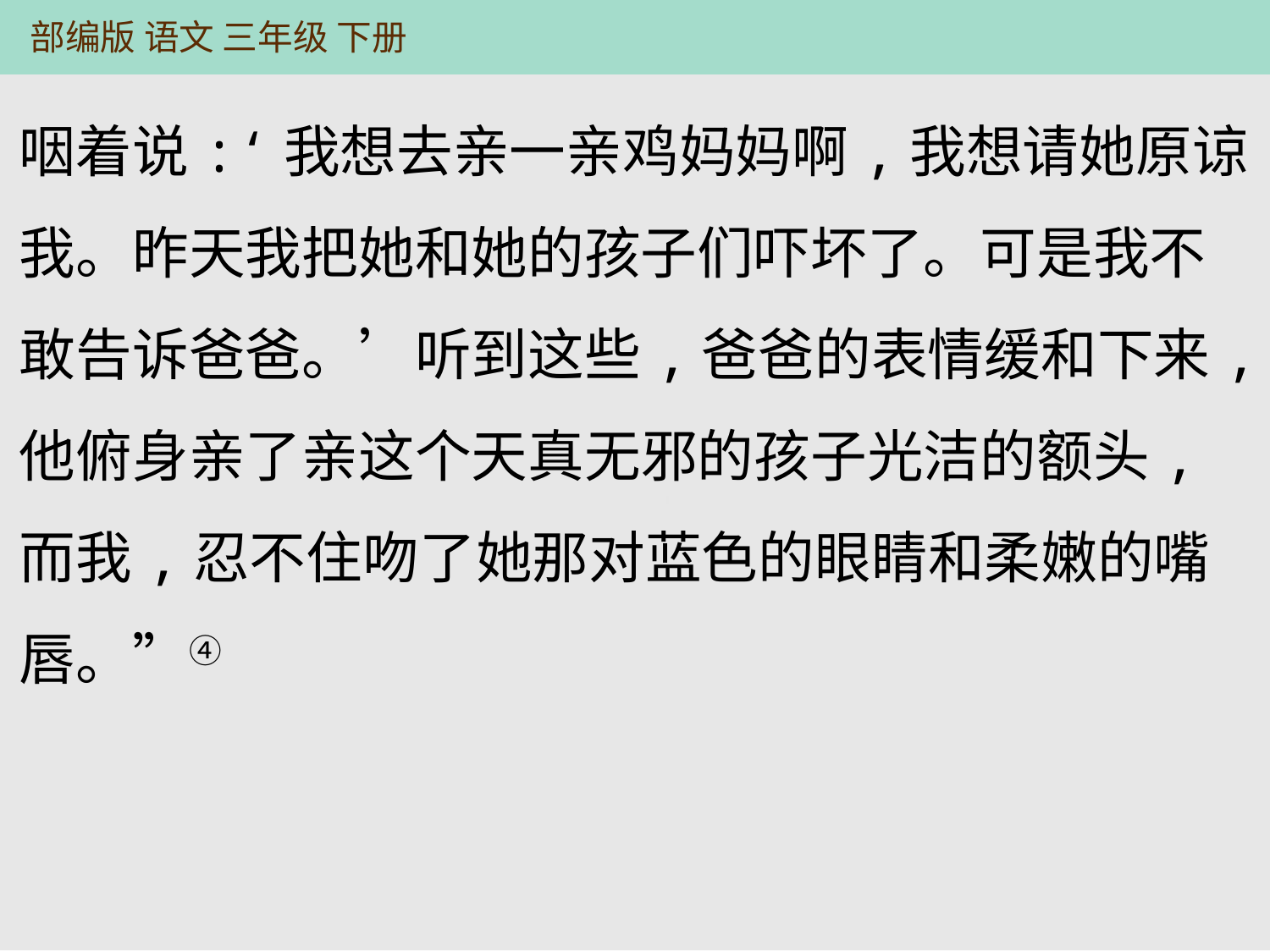

咽着说:‘我想去亲一亲鸡妈妈啊,我想请她原谅我。昨天我把她和她的孩子们吓坏了。可是我不敢告诉爸爸。’听到这些,爸爸的表情缓和下来,他俯身亲了亲这个天真无邪的孩子光洁的额头,而我,忍不住吻了她那对蓝色的眼睛和柔嫩的嘴唇。”④